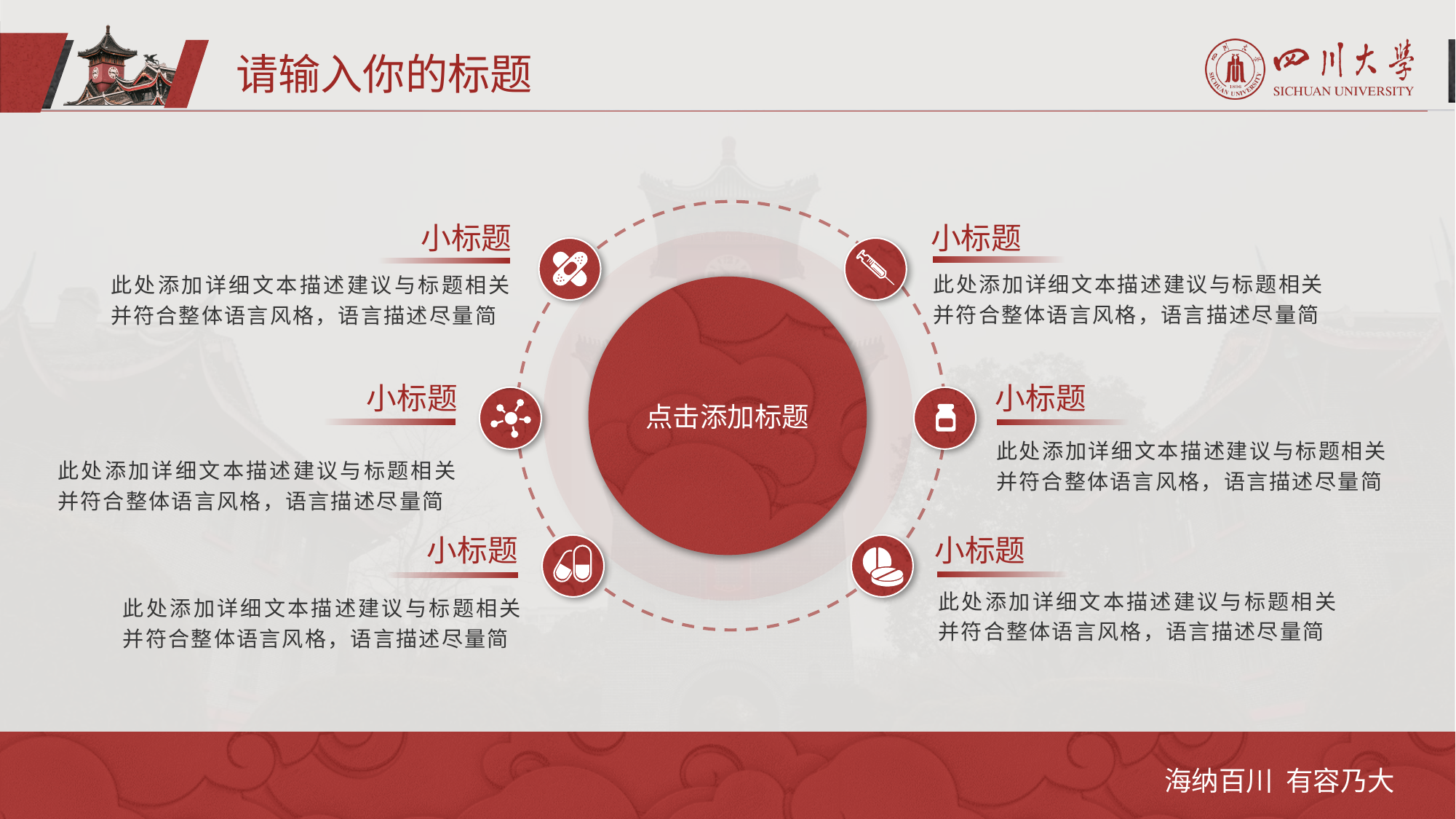

请输入你的标题
小标题
小标题

此处添加详细文本描述建议与标题相关并符合整体语言风格，语言描述尽量简
此处添加详细文本描述建议与标题相关并符合整体语言风格，语言描述尽量简

点击添加标题
小标题
小标题

此处添加详细文本描述建议与标题相关并符合整体语言风格，语言描述尽量简

此处添加详细文本描述建议与标题相关并符合整体语言风格，语言描述尽量简
小标题
小标题

此处添加详细文本描述建议与标题相关并符合整体语言风格，语言描述尽量简
此处添加详细文本描述建议与标题相关并符合整体语言风格，语言描述尽量简

海纳百川  有容乃大